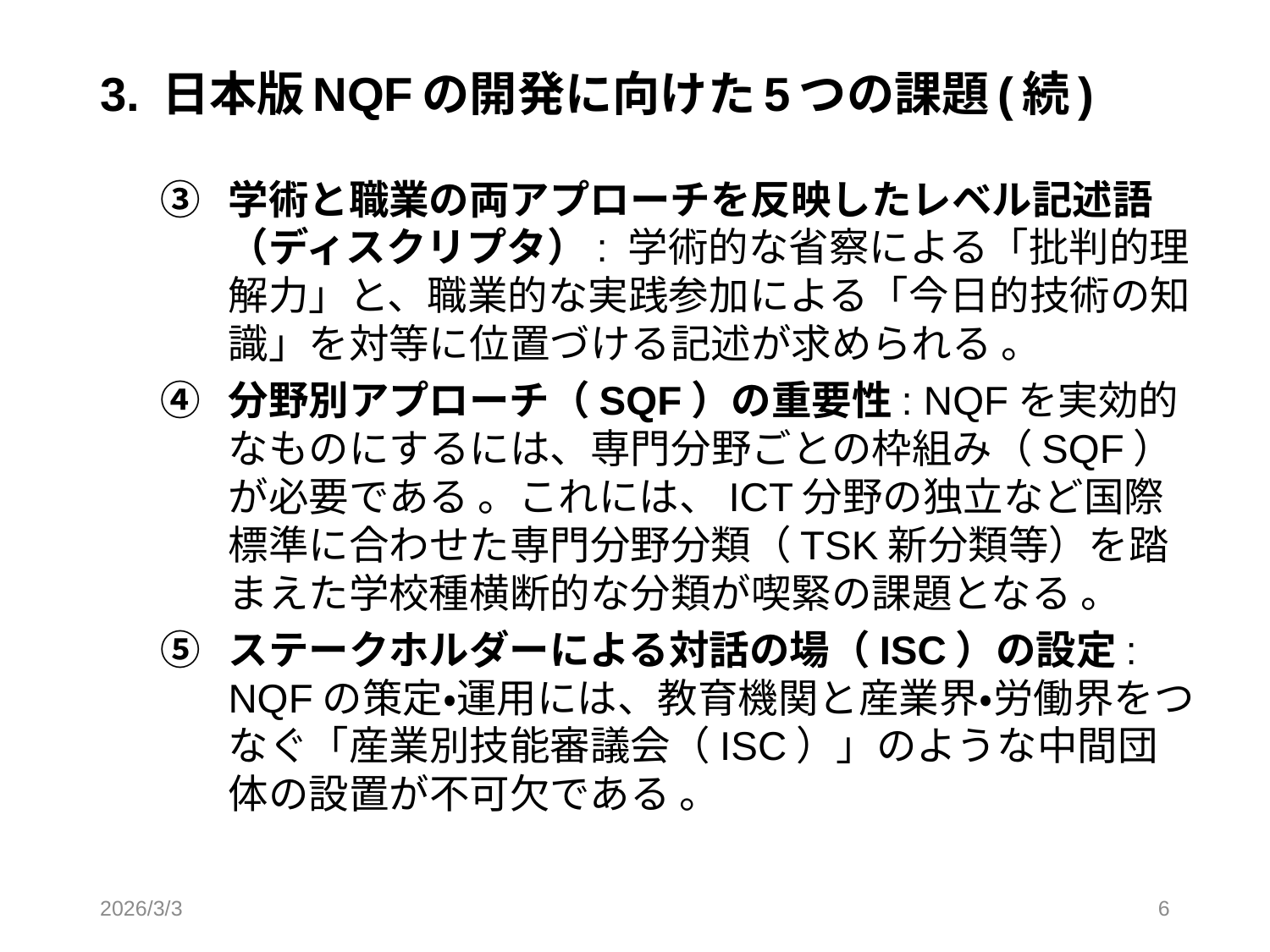

# 3. 日本版NQFの開発に向けた5つの課題(続)
学術と職業の両アプローチを反映したレベル記述語（ディスクリプタ）: 学術的な省察による「批判的理解力」と、職業的な実践参加による「今日的技術の知識」を対等に位置づける記述が求められる 。
分野別アプローチ（SQF）の重要性: NQFを実効的なものにするには、専門分野ごとの枠組み（SQF）が必要である 。これには、ICT分野の独立など国際標準に合わせた専門分野分類（TSK新分類等）を踏まえた学校種横断的な分類が喫緊の課題となる 。
ステークホルダーによる対話の場（ISC）の設定: NQFの策定・運用には、教育機関と産業界・労働界をつなぐ「産業別技能審議会（ISC）」のような中間団体の設置が不可欠である 。

2026/3/3
6